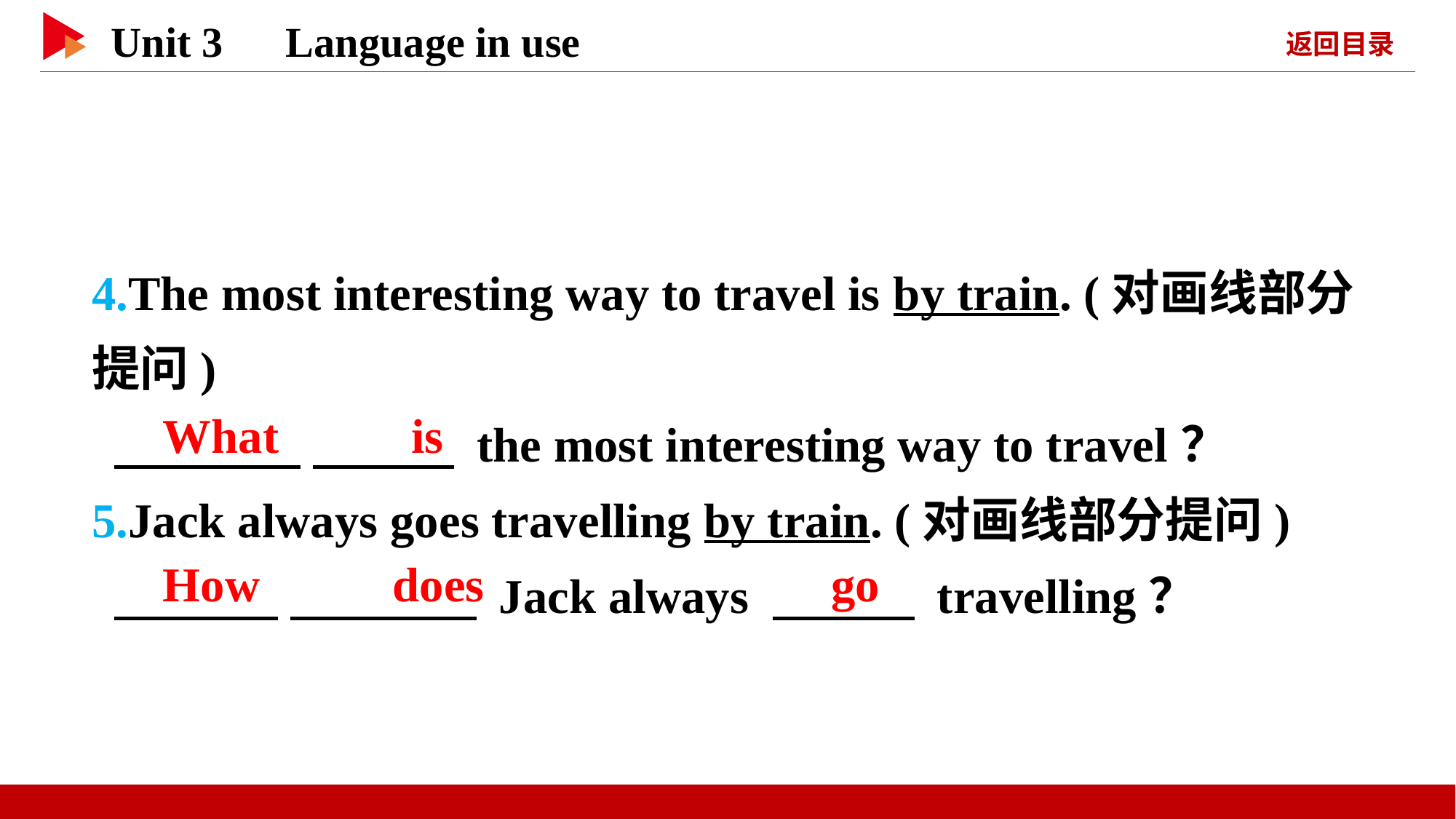

4.The most interesting way to travel is by train. (对画线部分提问)
 　        　 　    　 the most interesting way to travel？
5.Jack always goes travelling by train. (对画线部分提问)
 　      　 　        　 Jack always 　    　 travelling？
　What　 　is
　How　 　does
　go